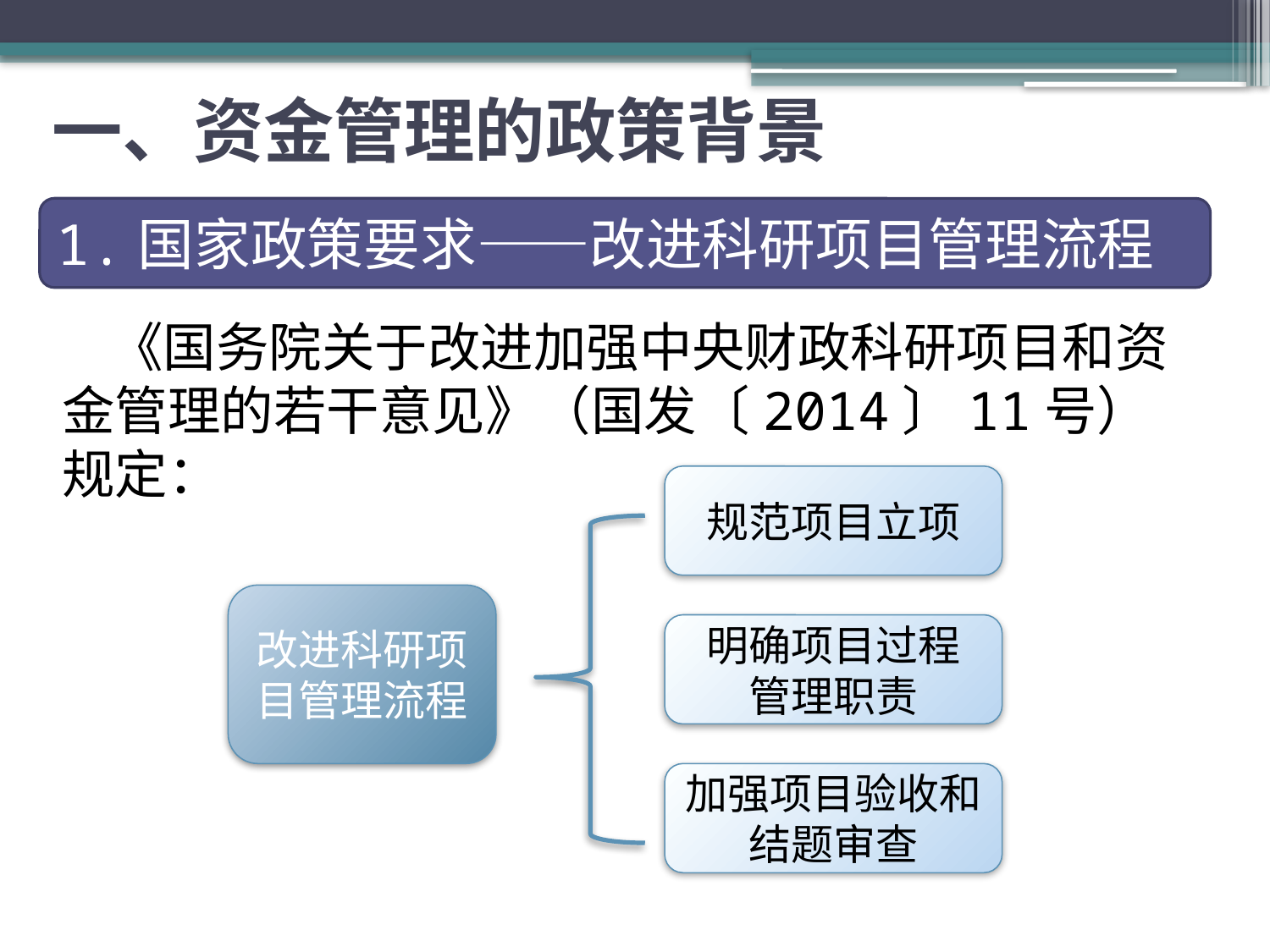

# 一、资金管理的政策背景
1.国家政策要求——改进科研项目管理流程
   《国务院关于改进加强中央财政科研项目和资金管理的若干意见》（国发〔2014〕11号）规定：

规范项目立项

改进科研项目管理流程
明确项目过程
管理职责
加强项目验收和结题审查